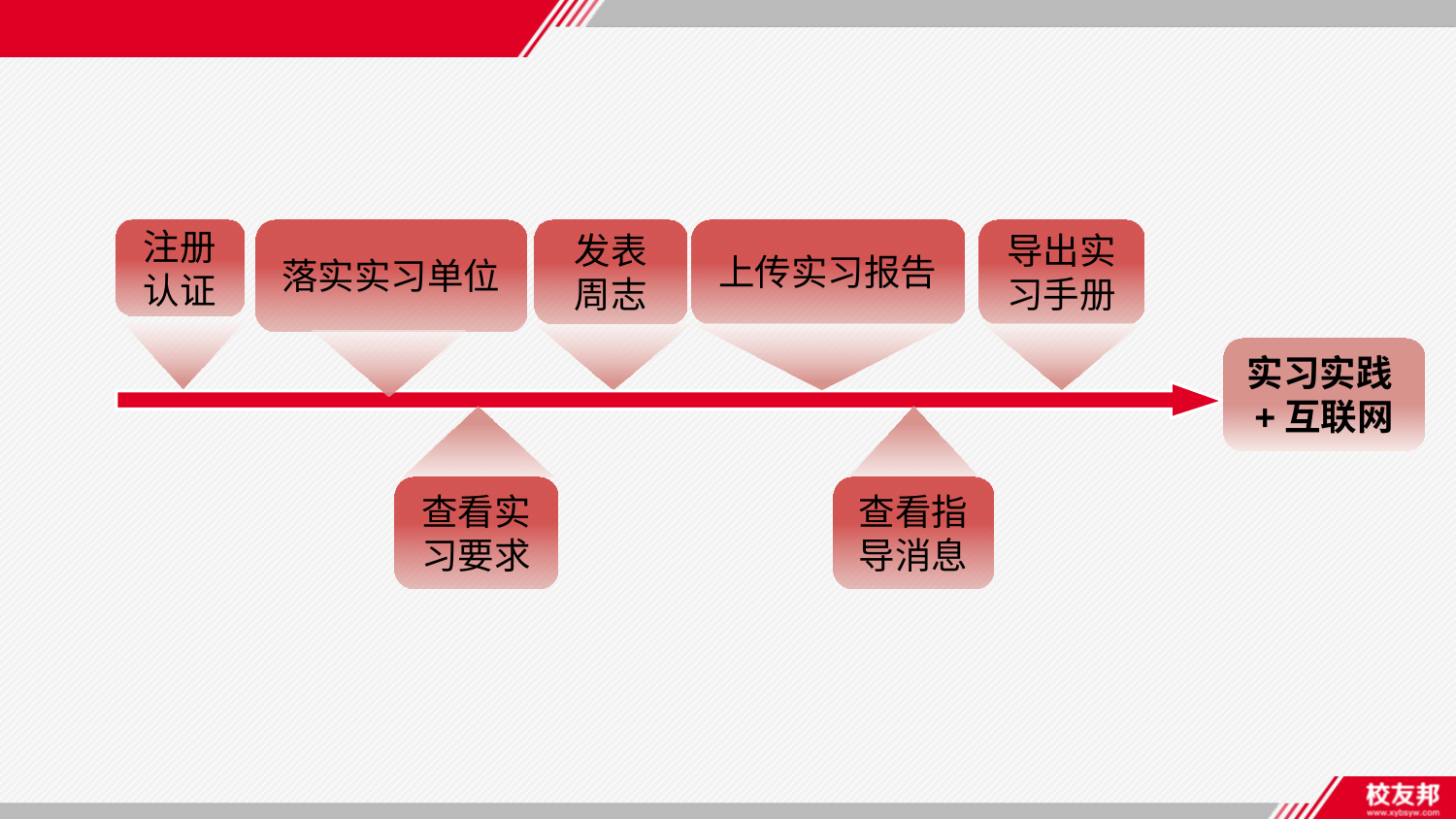

发表
周志
导出实习手册
注册
认证
落实实习单位
上传实习报告

实习实践+互联网

查看实
习要求
查看指
导消息